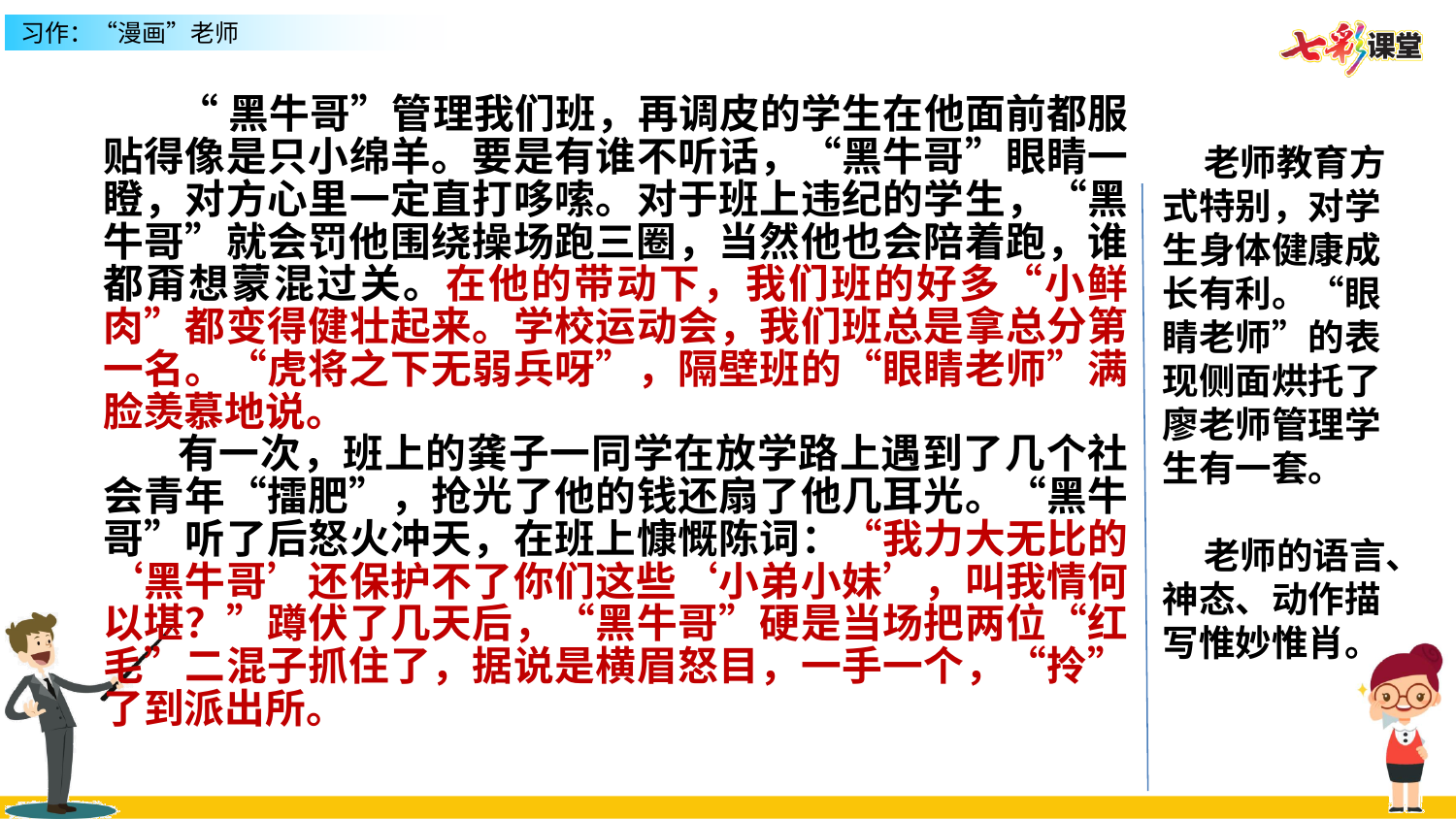

“黑牛哥”管理我们班，再调皮的学生在他面前都服贴得像是只小绵羊。要是有谁不听话，“黑牛哥”眼睛一瞪，对方心里一定直打哆嗦。对于班上违纪的学生，“黑牛哥”就会罚他围绕操场跑三圈，当然他也会陪着跑，谁都甭想蒙混过关。在他的带动下，我们班的好多“小鲜肉”都变得健壮起来。学校运动会，我们班总是拿总分第一名。“虎将之下无弱兵呀”，隔壁班的“眼睛老师”满脸羡慕地说。
有一次，班上的龚子一同学在放学路上遇到了几个社会青年“擂肥”，抢光了他的钱还扇了他几耳光。“黑牛哥”听了后怒火冲天，在班上慷慨陈词：“我力大无比的‘黑牛哥’还保护不了你们这些‘小弟小妹’，叫我情何以堪？”蹲伏了几天后，“黑牛哥”硬是当场把两位“红毛”二混子抓住了，据说是横眉怒目，一手一个，“拎”了到派出所。

    老师教育方式特别，对学生身体健康成长有利。“眼睛老师”的表现侧面烘托了廖老师管理学生有一套。

    老师的语言、神态、动作描写惟妙惟肖。